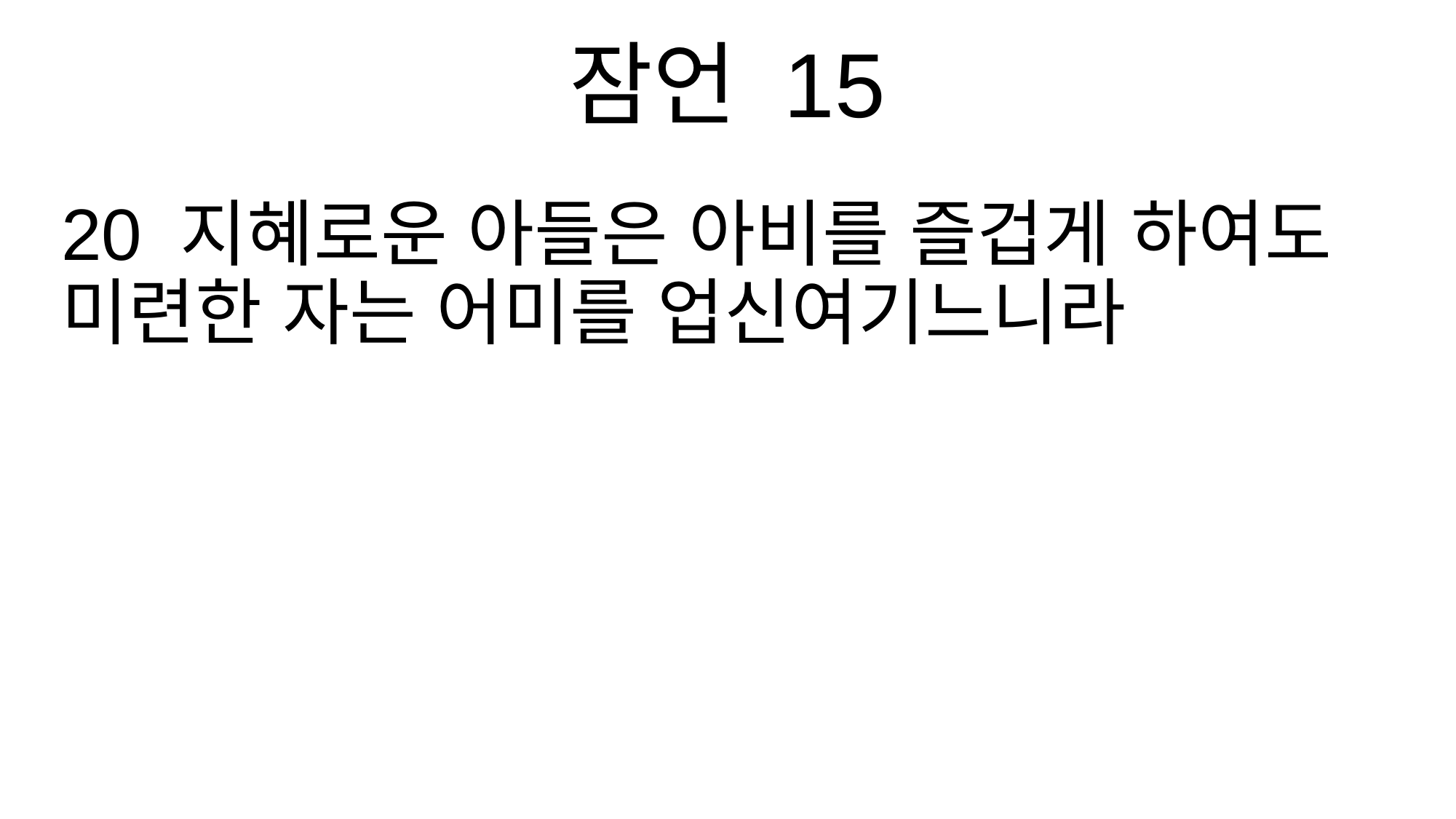

잠언 15
20 지혜로운 아들은 아비를 즐겁게 하여도 미련한 자는 어미를 업신여기느니라